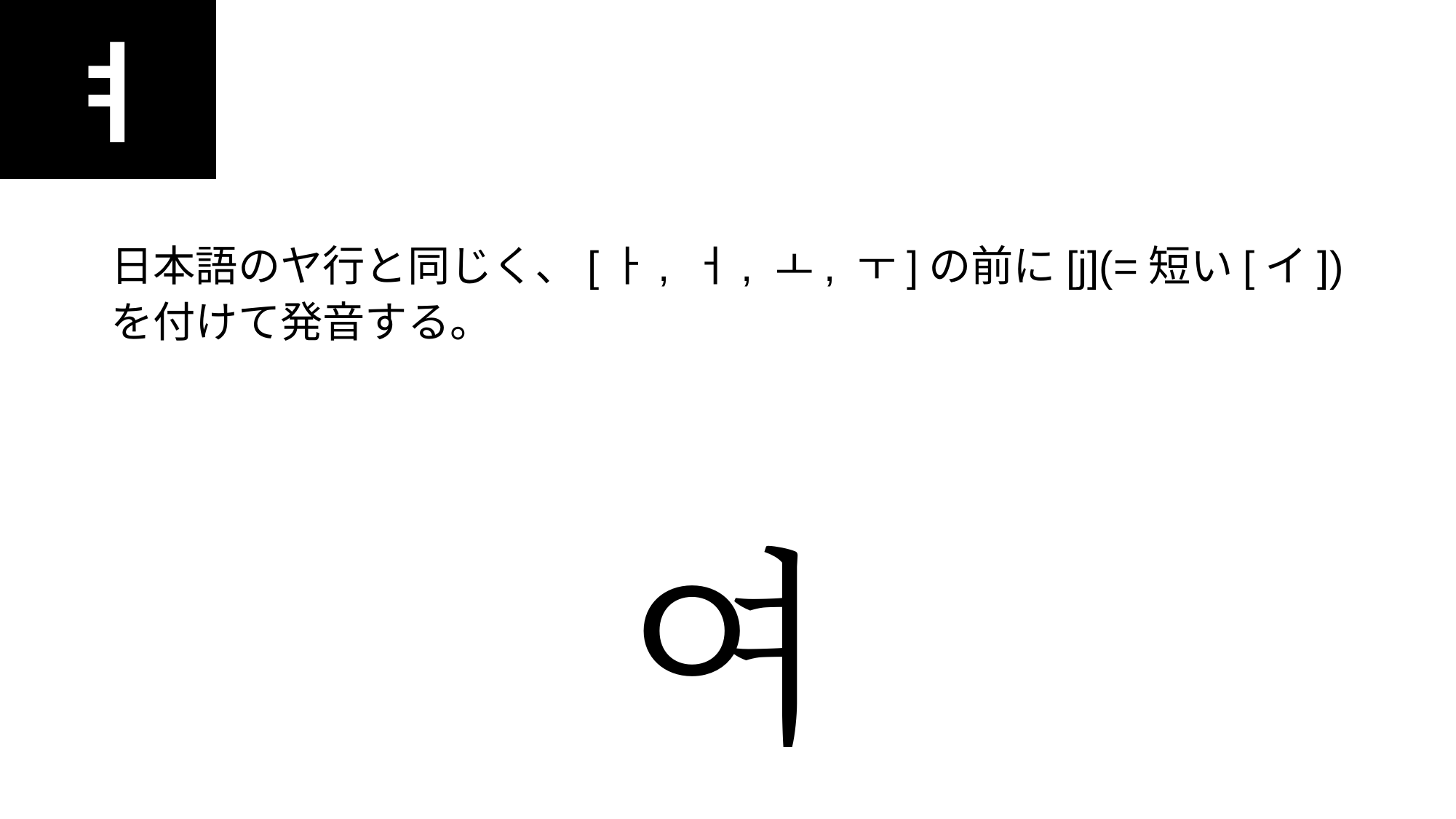

ㅕ
#

日本語のヤ行と同じく、[ㅏ, ㅓ, ㅗ, ㅜ]の前に[j](=短い[イ])を付けて発音する。

여